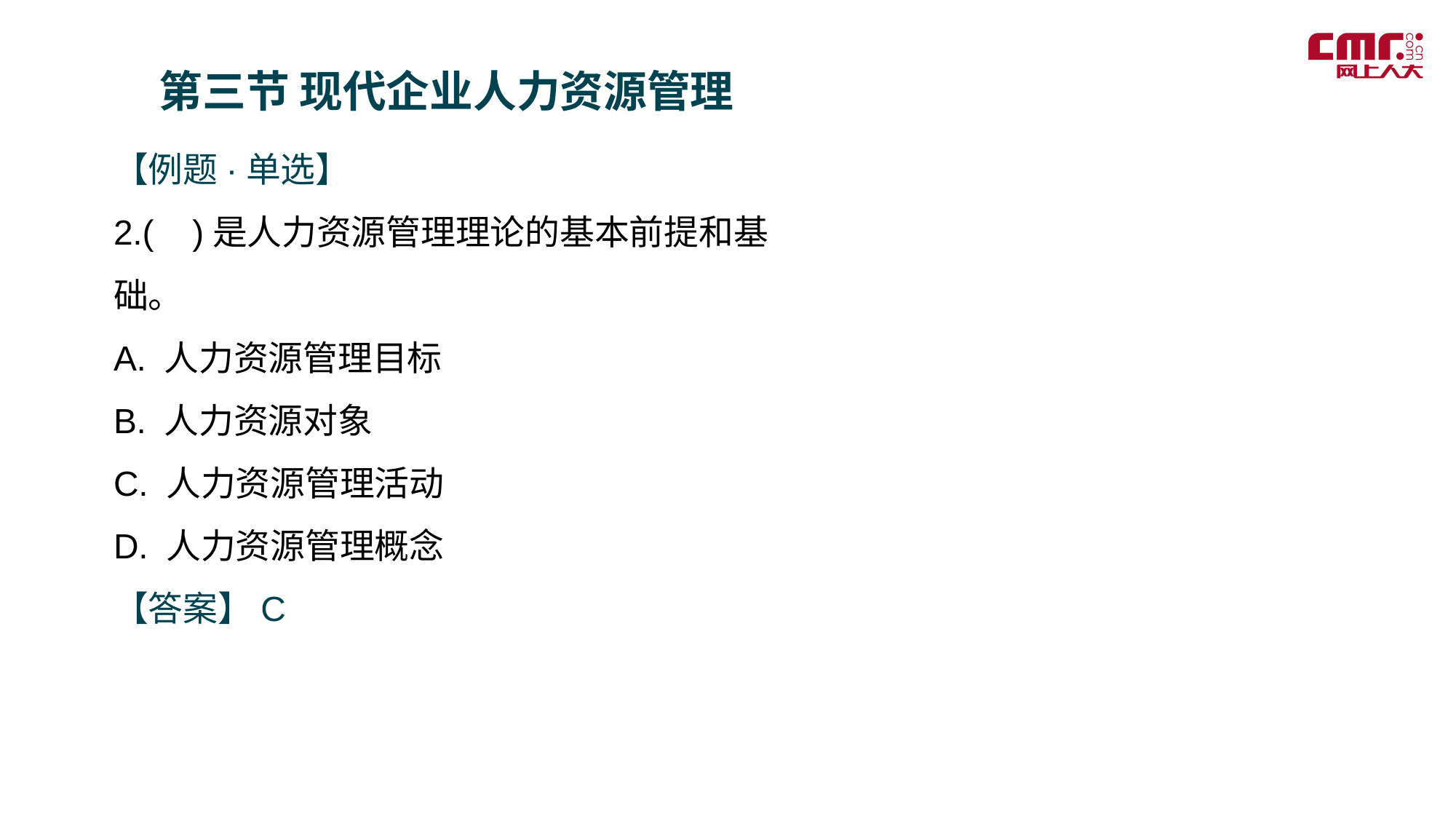

第三节 现代企业人力资源管理
【例题·单选】
2.(    )是人力资源管理理论的基本前提和基础。
A. 人力资源管理目标
B. 人力资源对象
C. 人力资源管理活动
D. 人力资源管理概念
【答案】C